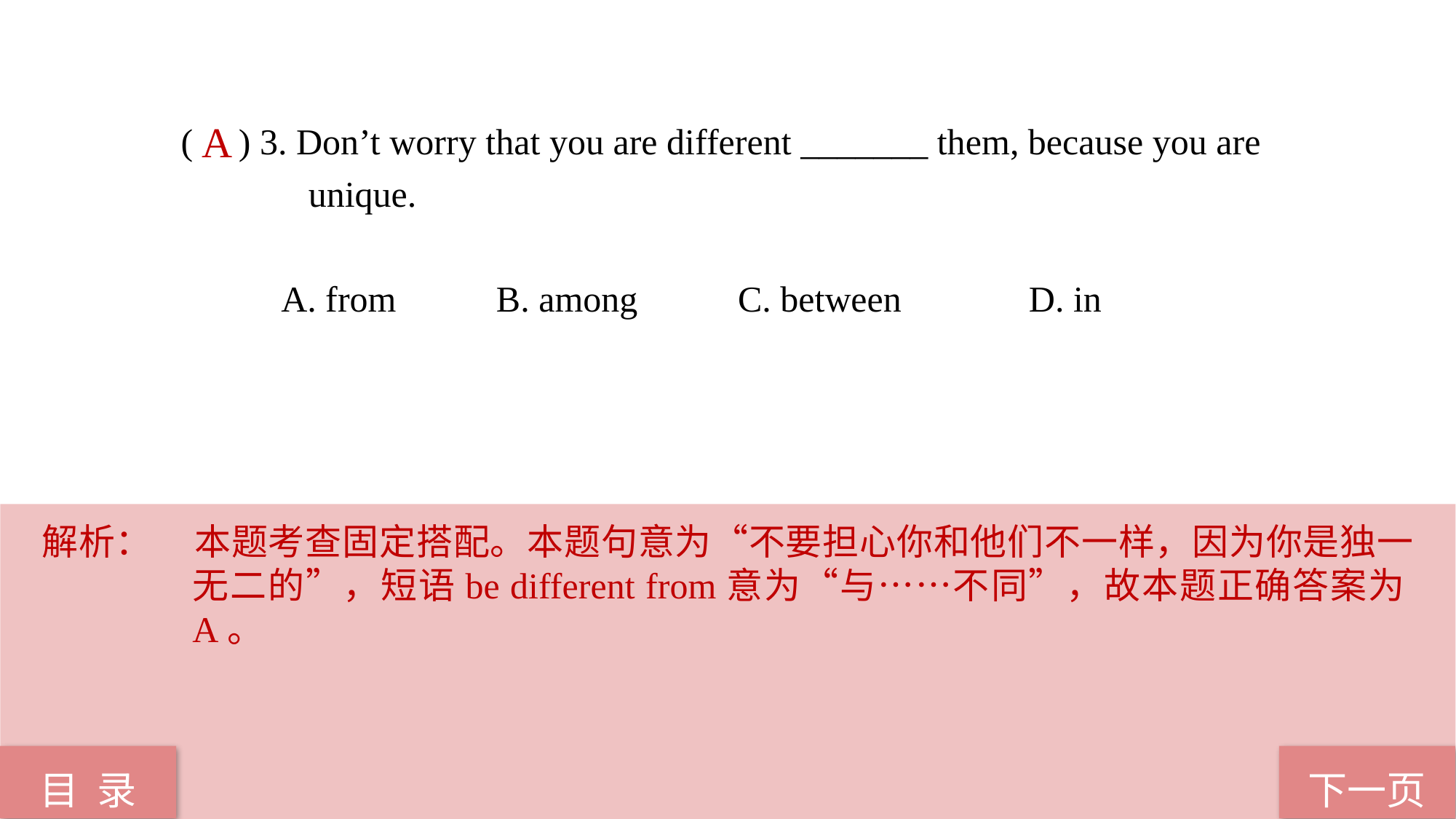

(     ) 3. Don’t worry that you are different _______ them, because you are
              unique.

           A. from           B. among           C. between              D. in
A
解析：	本题考查固定搭配。本题句意为“不要担心你和他们不一样，因为你是独一无二的”，短语be different from意为“与……不同”，故本题正确答案为A。